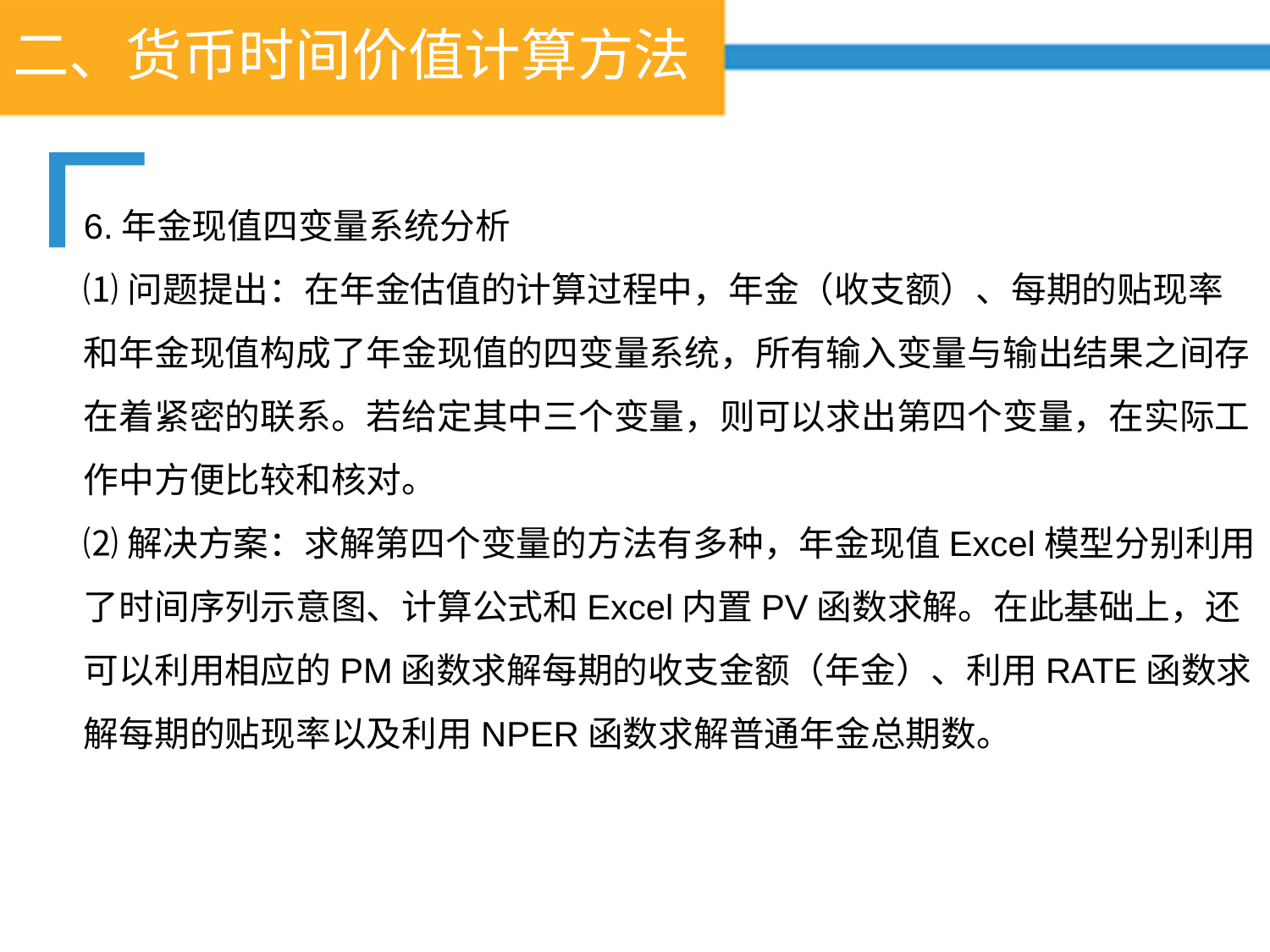

# 二、货币时间价值计算方法

6.年金现值四变量系统分析
⑴问题提出：在年金估值的计算过程中，年金（收支额）、每期的贴现率和年金现值构成了年金现值的四变量系统，所有输入变量与输出结果之间存在着紧密的联系。若给定其中三个变量，则可以求出第四个变量，在实际工作中方便比较和核对。
⑵解决方案：求解第四个变量的方法有多种，年金现值Excel模型分别利用了时间序列示意图、计算公式和Excel内置PV函数求解。在此基础上，还可以利用相应的PM函数求解每期的收支金额（年金）、利用RATE函数求解每期的贴现率以及利用NPER函数求解普通年金总期数。